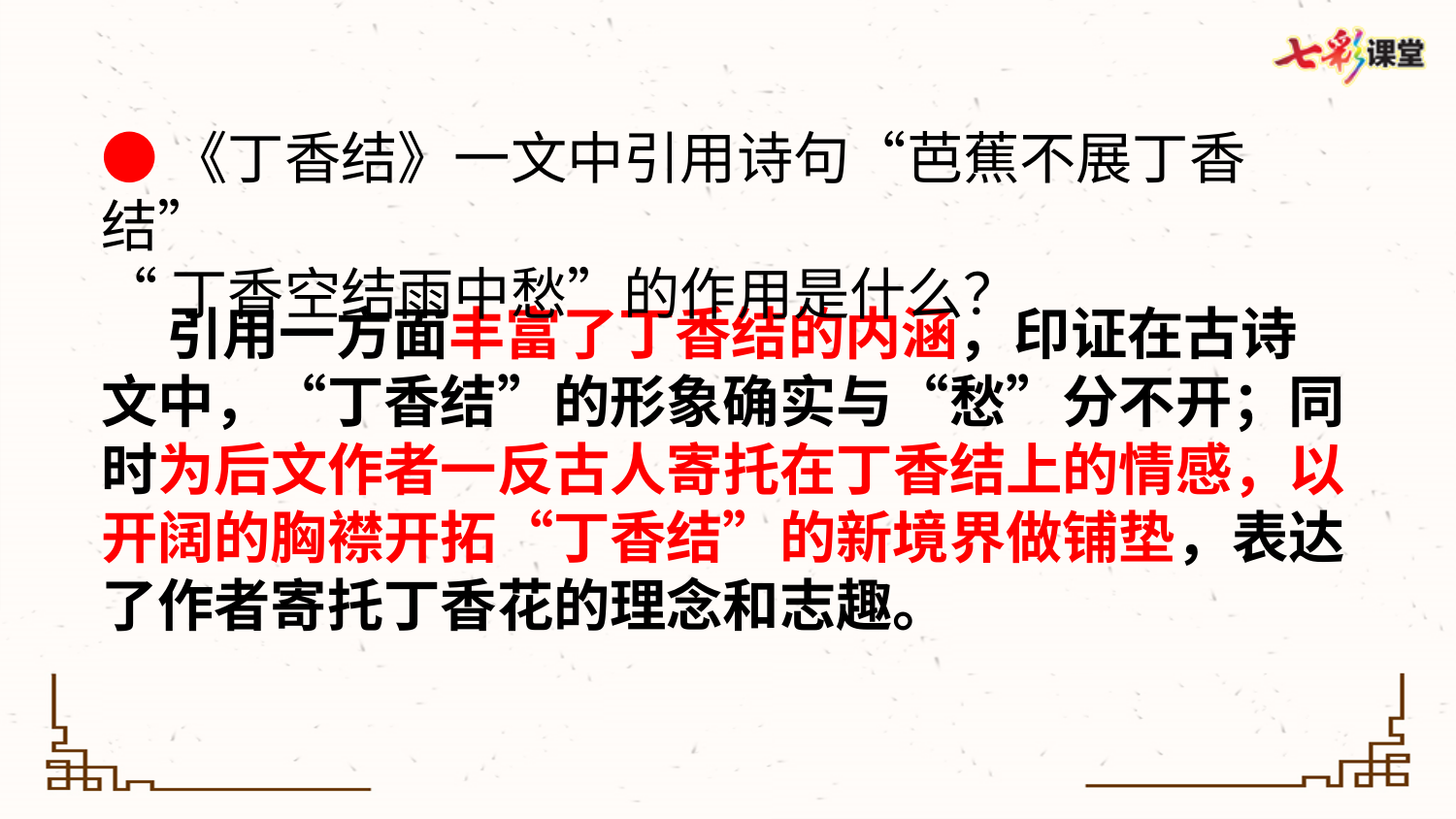

●《丁香结》一文中引用诗句“芭蕉不展丁香结”
“丁香空结雨中愁”的作用是什么？
    引用一方面丰富了丁香结的内涵，印证在古诗文中，“丁香结”的形象确实与“愁”分不开；同时为后文作者一反古人寄托在丁香结上的情感，以开阔的胸襟开拓“丁香结”的新境界做铺垫，表达了作者寄托丁香花的理念和志趣。